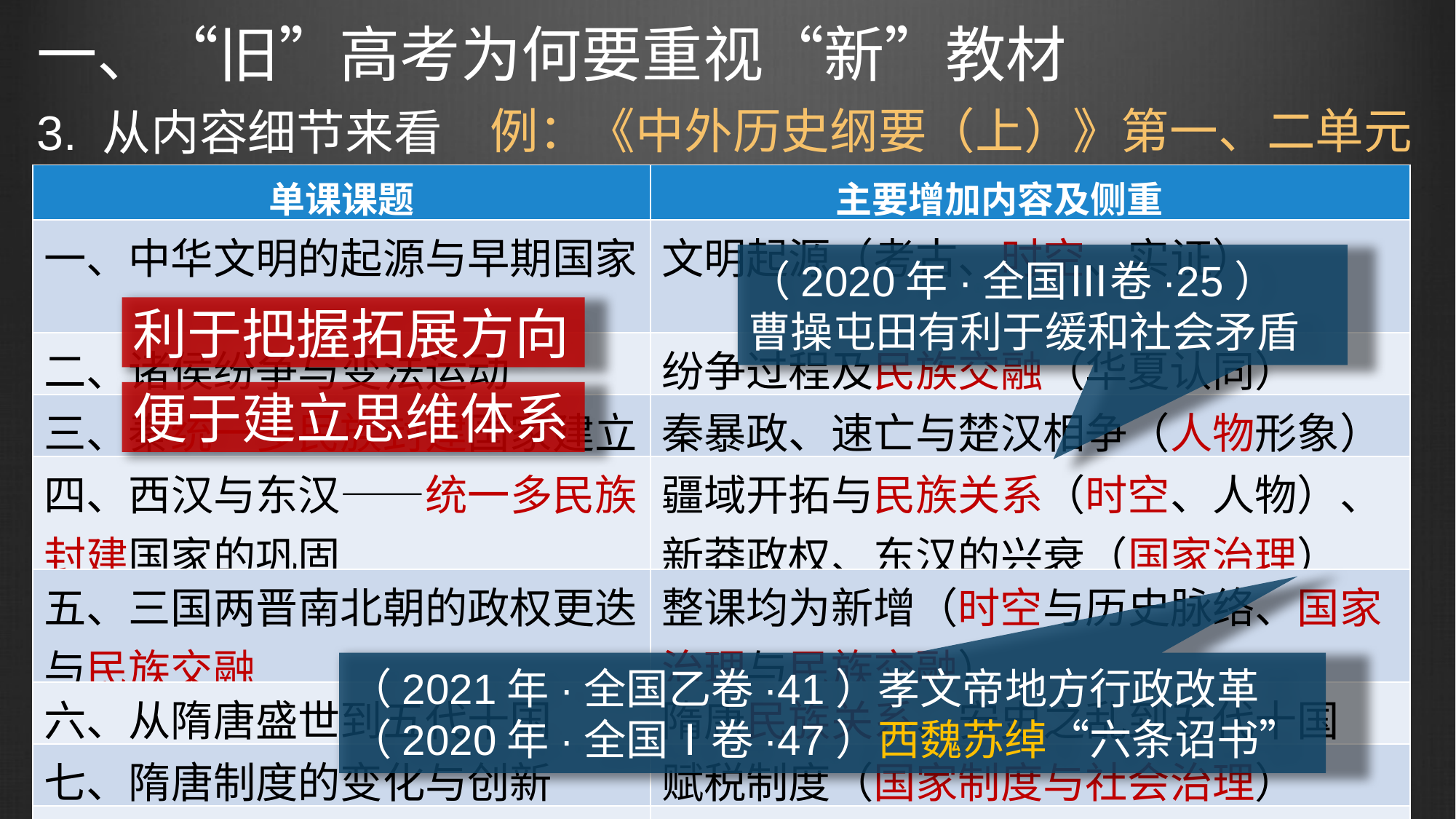

一、“旧”高考为何要重视“新”教材
例：《中外历史纲要（上）》第一、二单元
3. 从内容细节来看
| 单课课题 | 主要增加内容及侧重 |
| --- | --- |
| 一、中华文明的起源与早期国家 | 文明起源（考古、时空、实证） |
| 二、诸侯纷争与变法运动 | 纷争过程及民族交融（华夏认同） |
| 三、秦统一多民族封建国家建立 | 秦暴政、速亡与楚汉相争（人物形象） |
| 四、西汉与东汉——统一多民族封建国家的巩固 | 疆域开拓与民族关系（时空、人物）、新莽政权、东汉的兴衰（国家治理） |
| 五、三国两晋南北朝的政权更迭与民族交融 | 整课均为新增（时空与历史脉络、国家治理与民族交融） |
| 六、从隋唐盛世到五代十国 | 隋唐民族关系、安史之乱到五代十国 |
| 七、隋唐制度的变化与创新 | 赋税制度（国家制度与社会治理） |
| 八、三国至隋唐的文化 | 玄学、中外文化交流（时空、人物） |
（2020年·全国Ⅲ卷·25）
曹操屯田有利于缓和社会矛盾
利于把握拓展方向
便于建立思维体系
（2021年·全国乙卷·41）孝文帝地方行政改革
（2020年·全国Ⅰ卷·47）西魏苏绰“六条诏书”